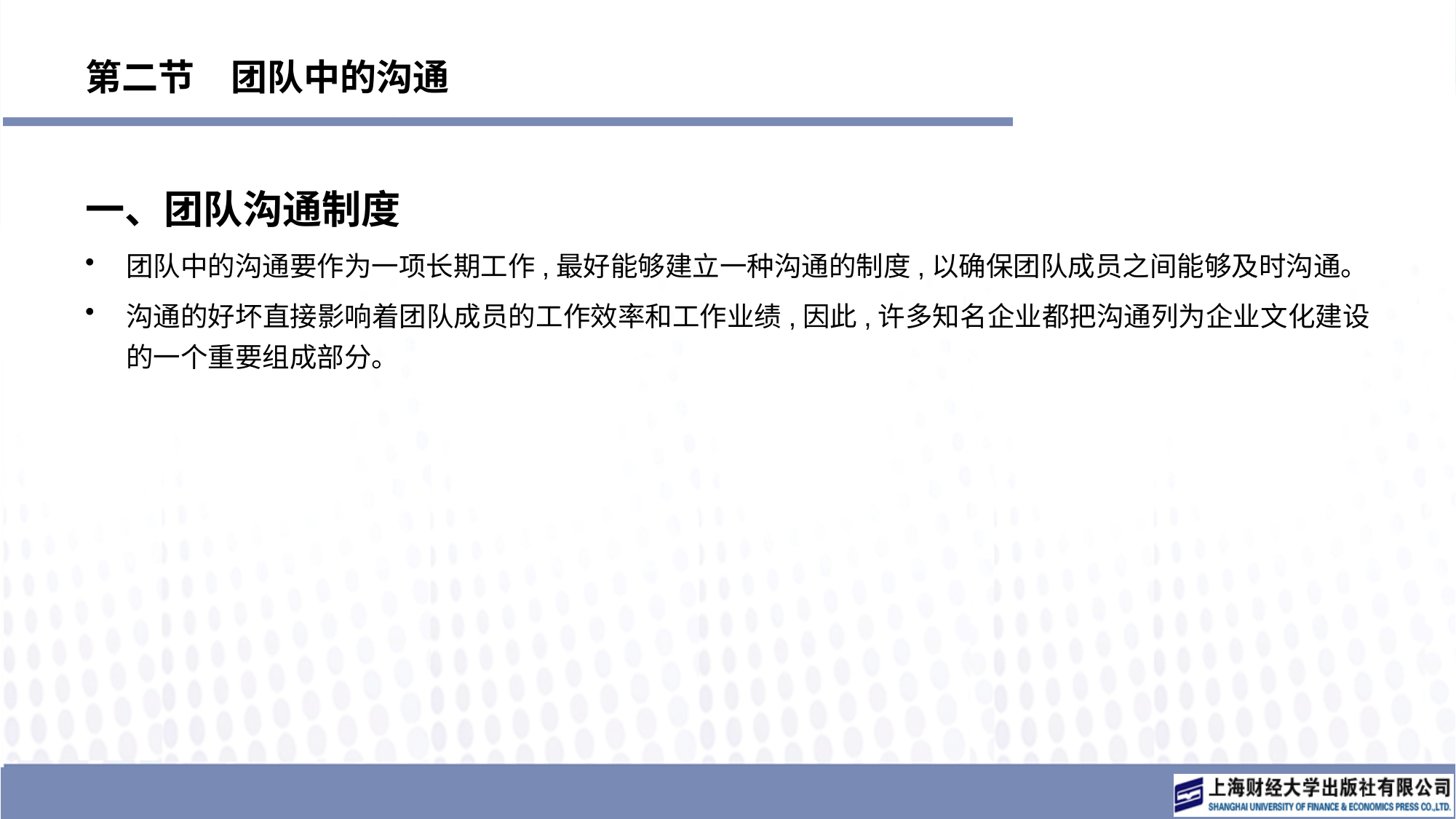

# 第二节　团队中的沟通
一、团队沟通制度
团队中的沟通要作为一项长期工作,最好能够建立一种沟通的制度,以确保团队成员之间能够及时沟通。
沟通的好坏直接影响着团队成员的工作效率和工作业绩,因此,许多知名企业都把沟通列为企业文化建设的一个重要组成部分。